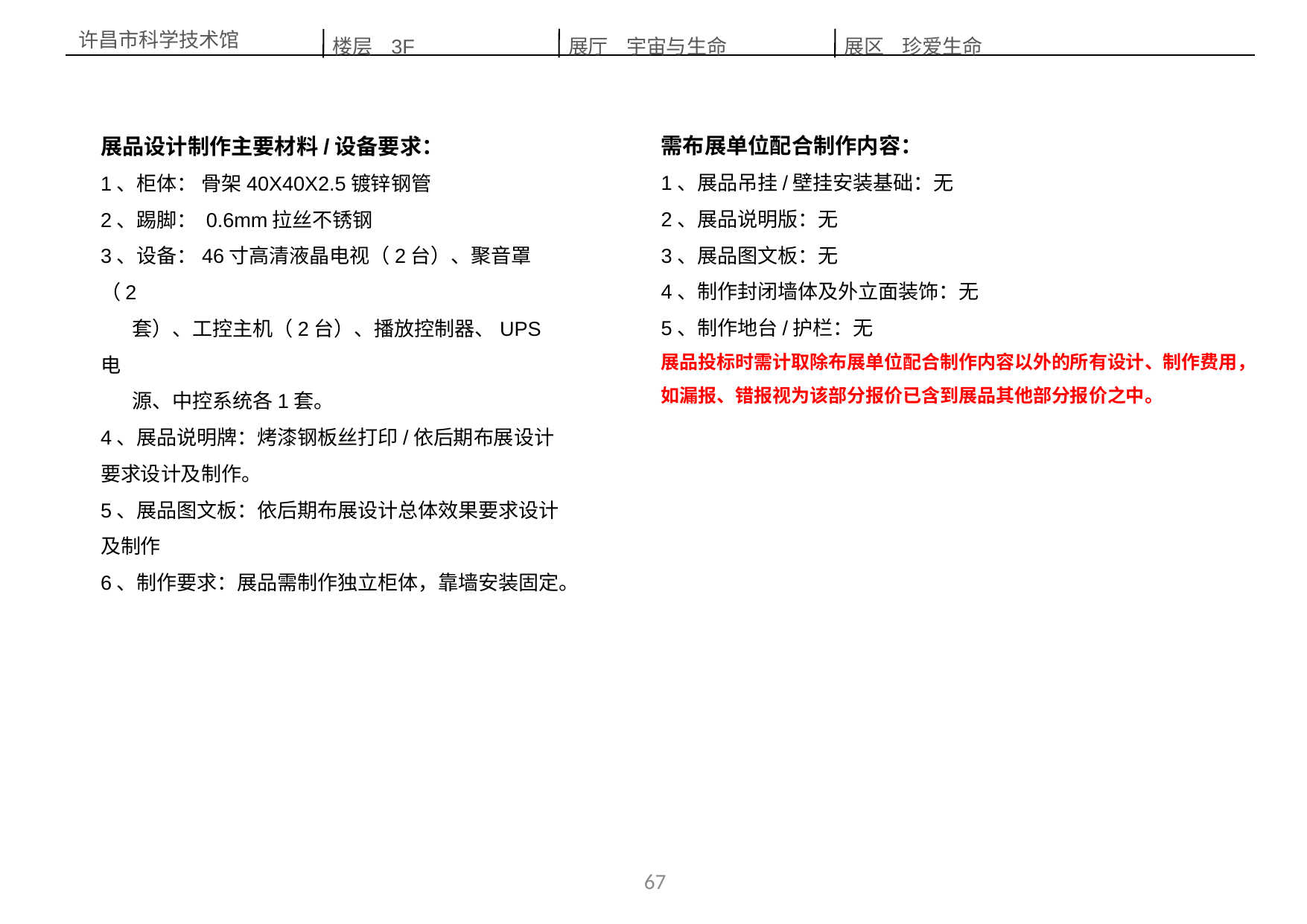

楼层   3F
展区    珍爱生命
展厅    宇宙与生命
许昌市科学技术馆

需布展单位配合制作内容：
1、展品吊挂/壁挂安装基础：无
2、展品说明版：无
3、展品图文板：无
4、制作封闭墙体及外立面装饰：无
5、制作地台/护栏：无
展品投标时需计取除布展单位配合制作内容以外的所有设计、制作费用，如漏报、错报视为该部分报价已含到展品其他部分报价之中。
展品设计制作主要材料/设备要求：
1、柜体： 骨架40X40X2.5镀锌钢管
2、踢脚： 0.6mm拉丝不锈钢
3、设备：46寸高清液晶电视（2台）、聚音罩（2
      套）、工控主机（2台）、播放控制器、UPS电
      源、中控系统各1套。
4、展品说明牌：烤漆钢板丝打印/依后期布展设计要求设计及制作。
5、展品图文板：依后期布展设计总体效果要求设计及制作
6、制作要求：展品需制作独立柜体，靠墙安装固定。
67